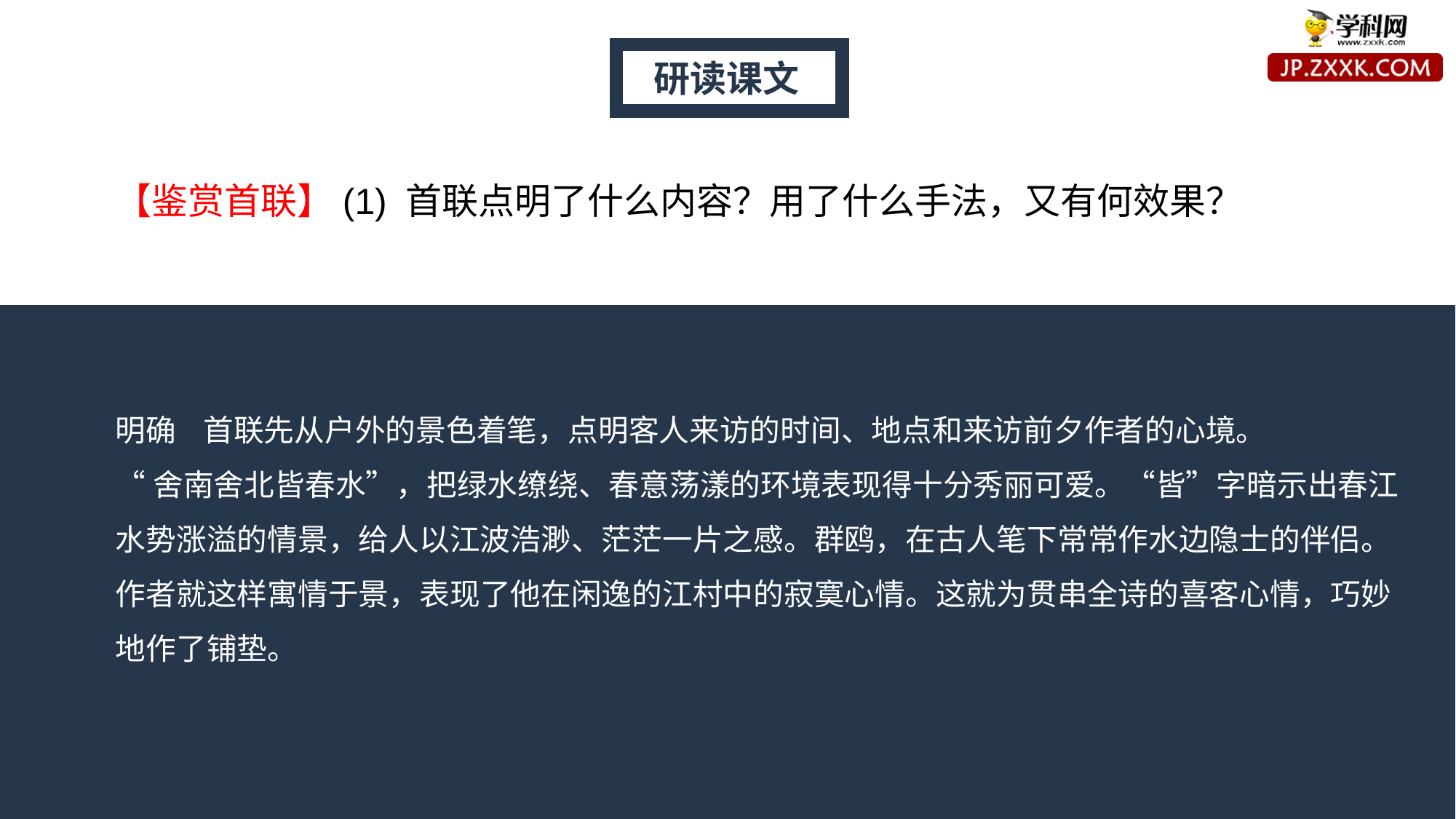

研读课文
【鉴赏首联】(1) 首联点明了什么内容？用了什么手法，又有何效果？

明确    首联先从户外的景色着笔，点明客人来访的时间、地点和来访前夕作者的心境。
“舍南舍北皆春水”，把绿水缭绕、春意荡漾的环境表现得十分秀丽可爱。“皆”字暗示出春江水势涨溢的情景，给人以江波浩渺、茫茫一片之感。群鸥，在古人笔下常常作水边隐士的伴侣。
作者就这样寓情于景，表现了他在闲逸的江村中的寂寞心情。这就为贯串全诗的喜客心情，巧妙地作了铺垫。